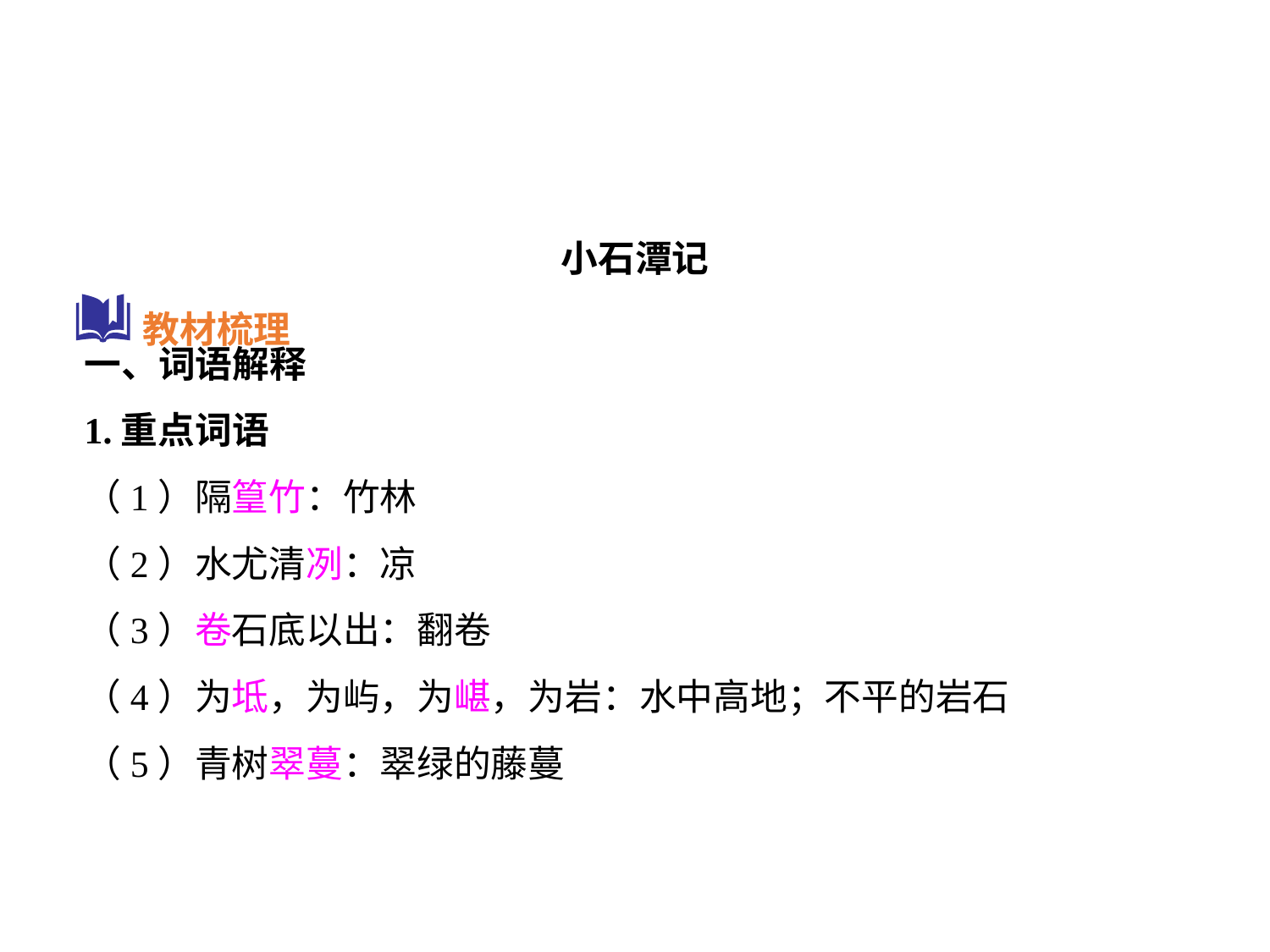

小石潭记

一、词语解释
1.重点词语
（1）隔篁竹：竹林
（2）水尤清冽：凉
（3）卷石底以出：翻卷
（4）为坻，为屿，为嵁，为岩：水中高地；不平的岩石
（5）青树翠蔓：翠绿的藤蔓
教材梳理